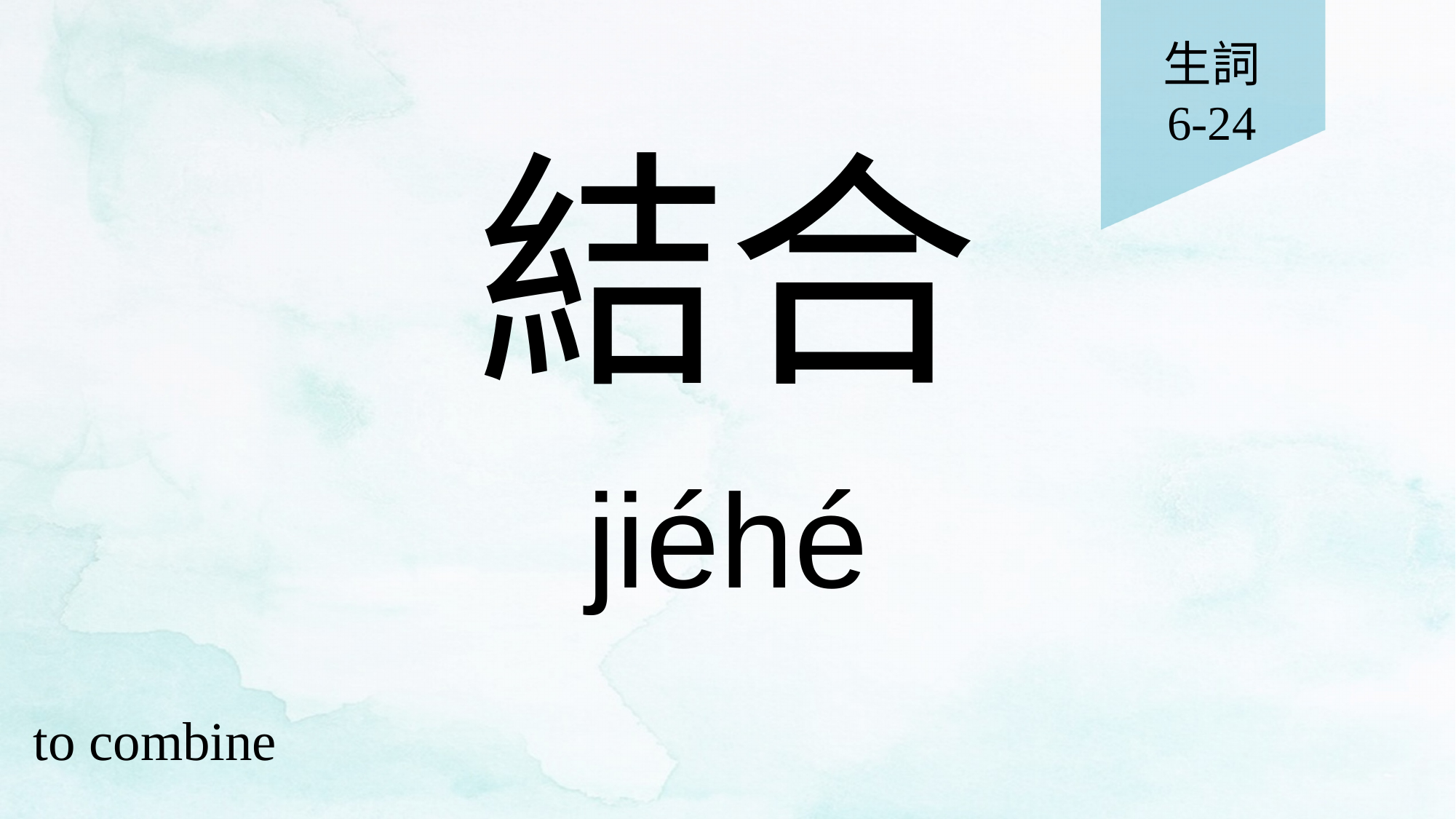

生詞
6-24
# 結合
jiéhé
to combine